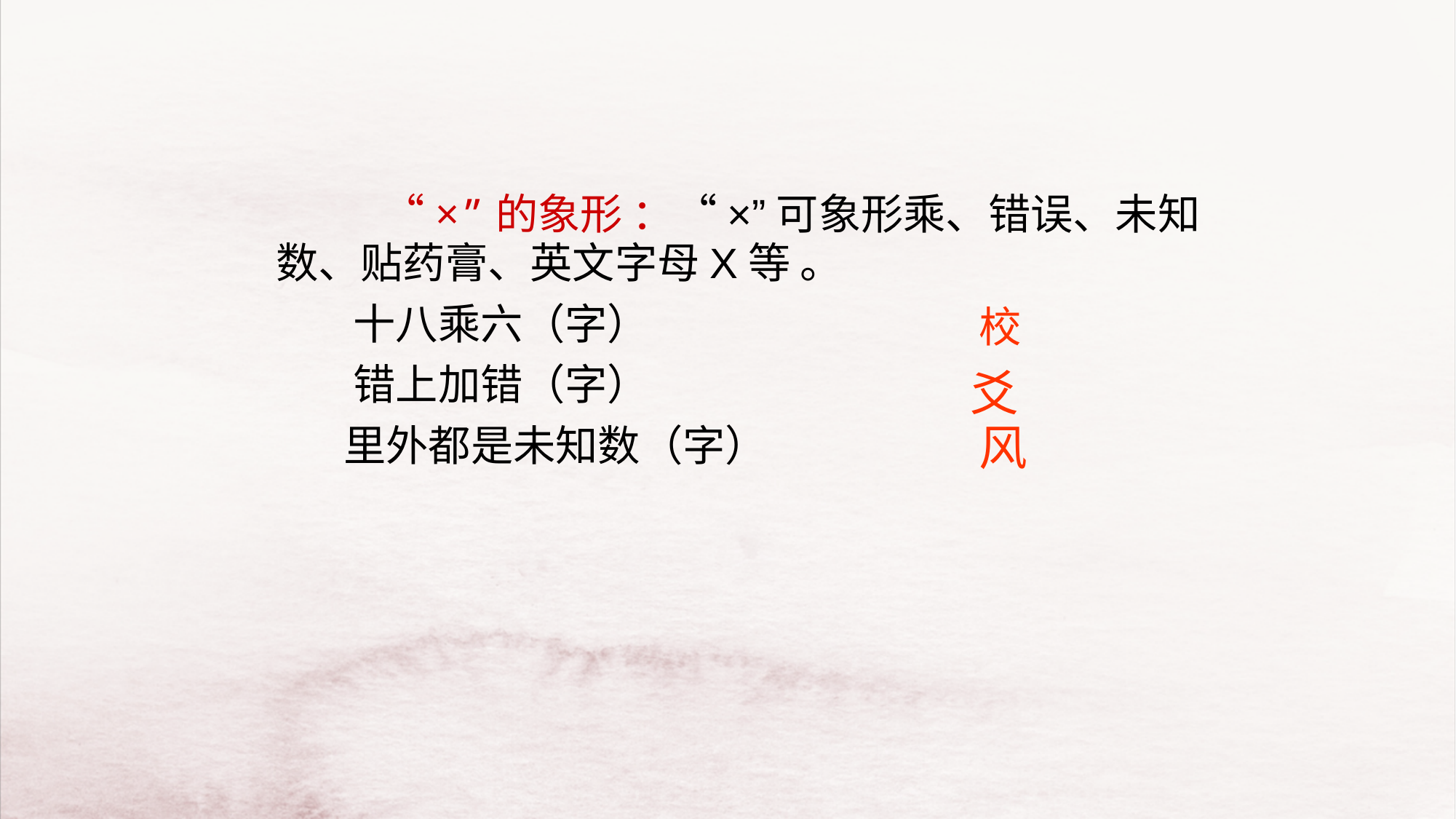

“×”的象形 ：“×”可象形乘、错误、未知数、贴药膏、英文字母X等 。
          十八乘六（字）
          错上加错（字）
         里外都是未知数（字）

校
爻

风